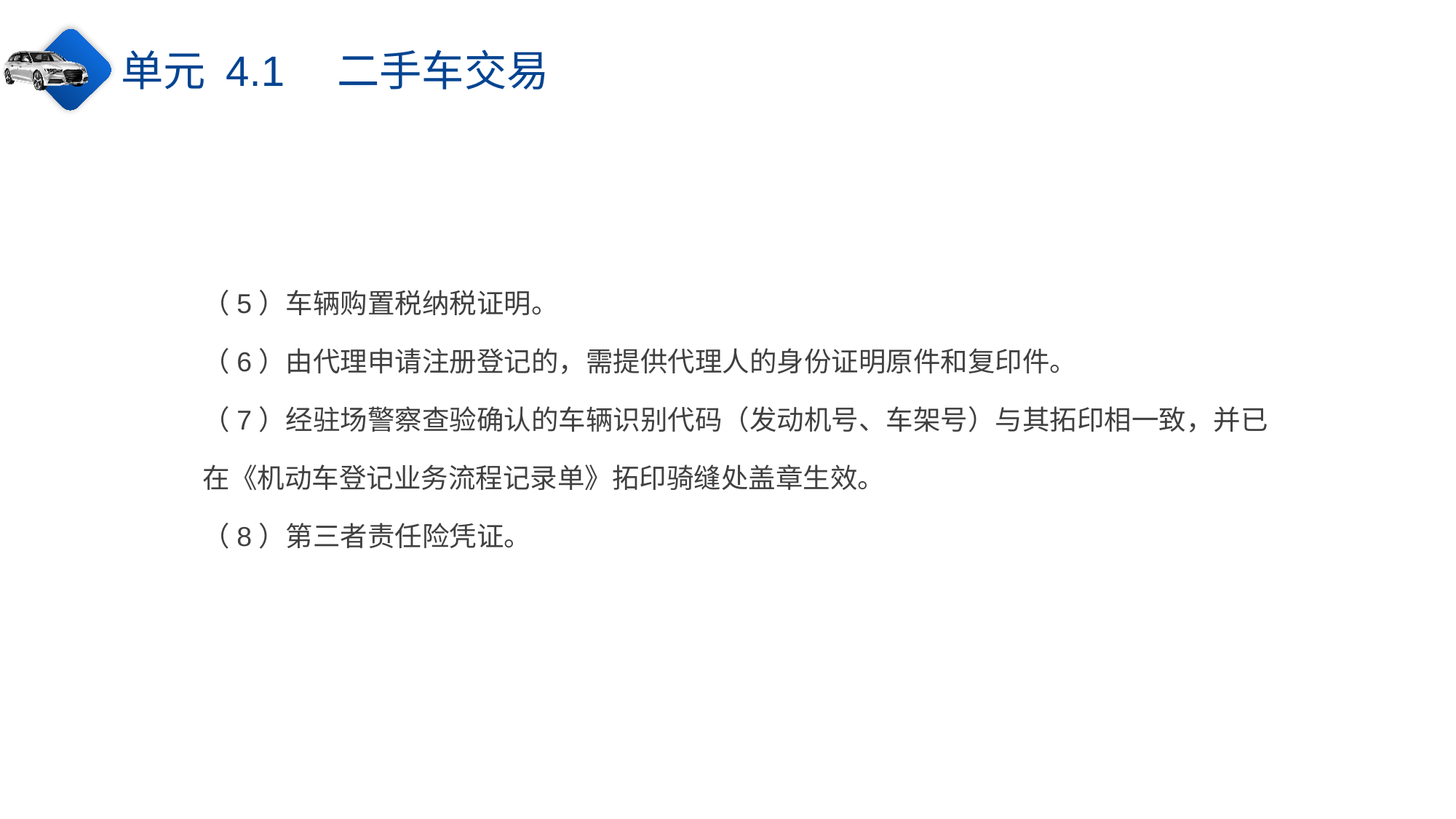

单元 4.1　二手车交易
（5）车辆购置税纳税证明。
（6）由代理申请注册登记的，需提供代理人的身份证明原件和复印件。
（7）经驻场警察查验确认的车辆识别代码（发动机号、车架号）与其拓印相一致，并已
在《机动车登记业务流程记录单》拓印骑缝处盖章生效。
（8）第三者责任险凭证。